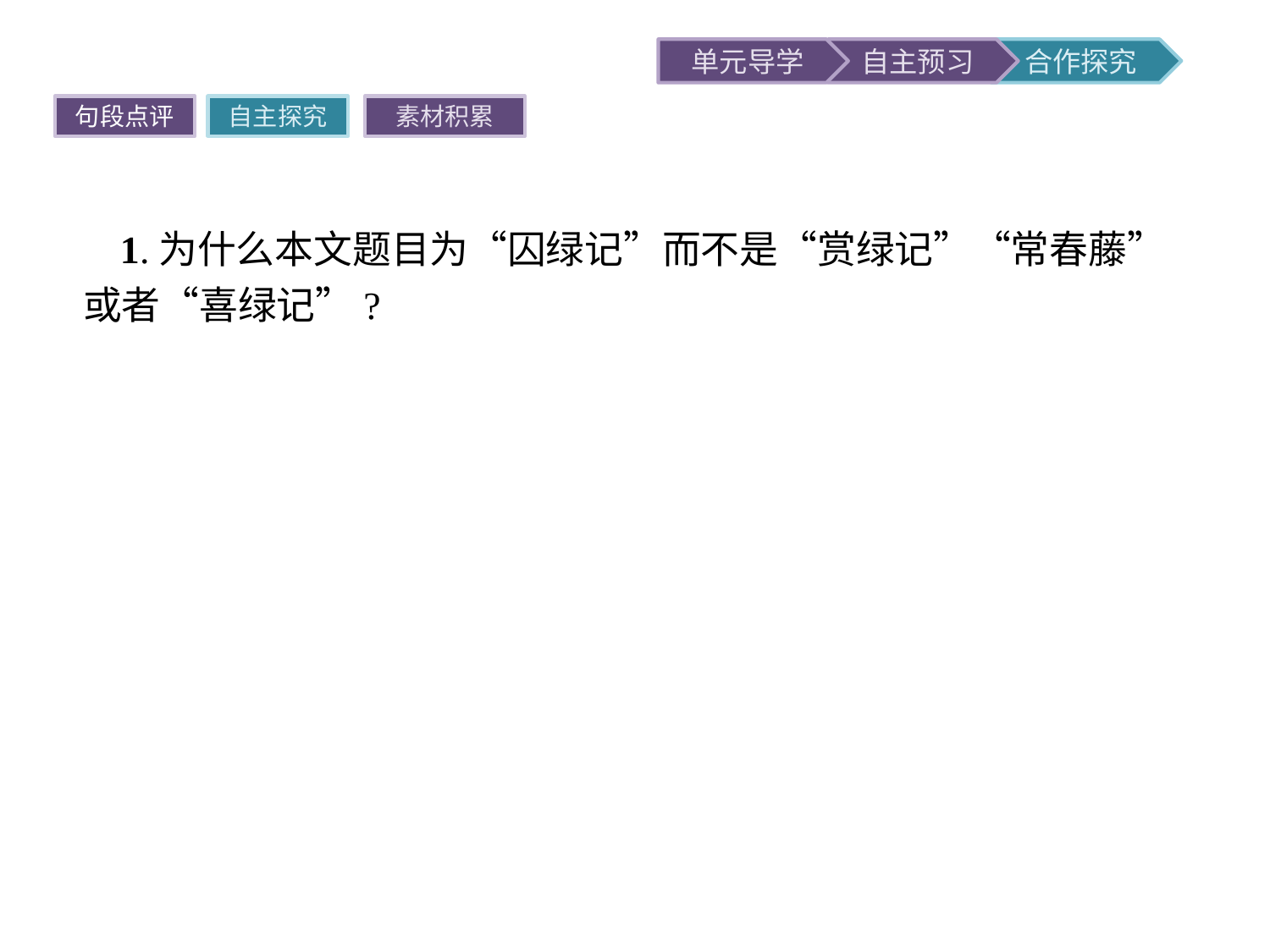

句段点评
自主探究
素材积累
1.为什么本文题目为“囚绿记”而不是“赏绿记”“常春藤”或者“喜绿记”?
提示课文虽然分为寻绿、观绿、囚绿、释绿和怀绿五个层次,但文章的脉络中唯有“囚绿”最能体现作者复杂的心情,因此,作者以此为题。作者回顾了一年前在北京寓所将窗前的常春藤“囚禁”的经过,描绘了绿枝条的生命状态和“性格特征”,也写出了作者的生存状况和对绿的无比喜爱之情。另外,在文章的五个层次中,“囚绿”写绿枝条最艰难的状况,这暗示着艰难的国运家运;也是对在卢沟桥事变之后,日本帝国主义大举侵略我国领土的时代背景下,作者的内心极度痛苦和精神上坚决反抗的反映。